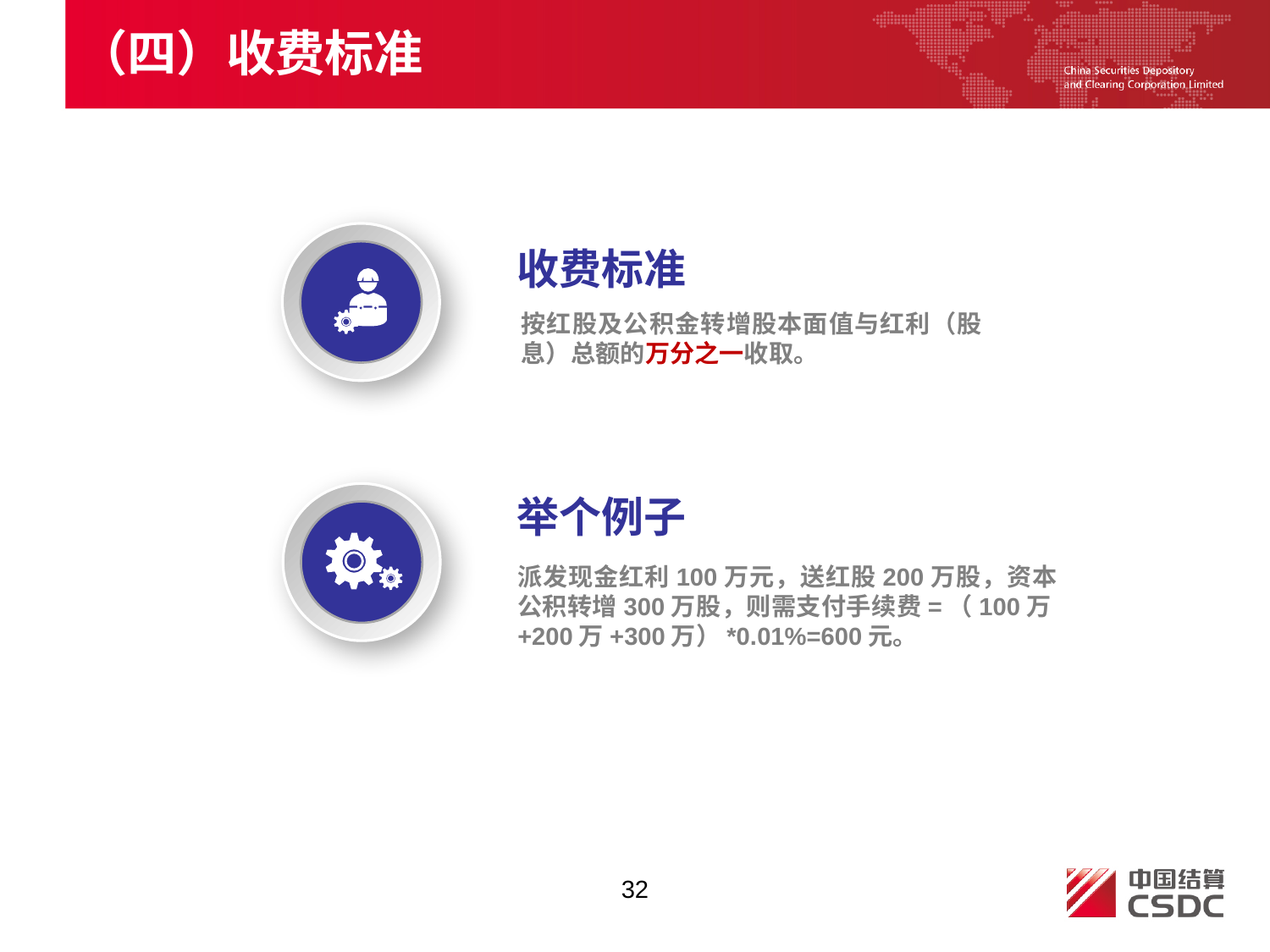

（四）收费标准

收费标准
按红股及公积金转增股本面值与红利（股息）总额的万分之一收取。

举个例子
派发现金红利100万元，送红股200万股，资本公积转增300万股，则需支付手续费=（100万+200万+300万）*0.01%=600元。
32